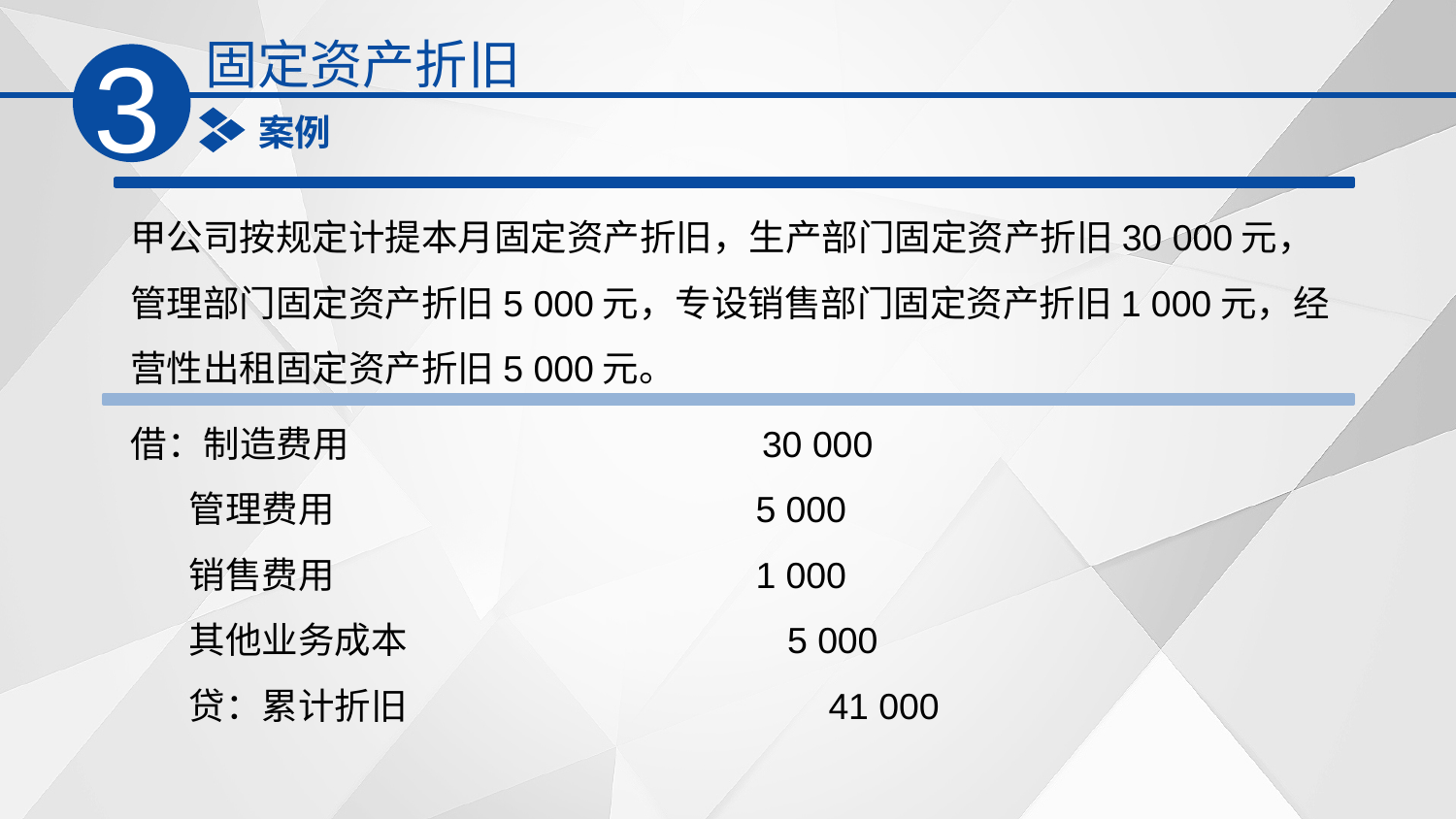

固定资产折旧
3

案例

甲公司按规定计提本月固定资产折旧，生产部门固定资产折旧30 000元，管理部门固定资产折旧5 000元，专设销售部门固定资产折旧1 000元，经营性出租固定资产折旧5 000元。
借：制造费用                                                 30 000
      管理费用                                                  5 000
      销售费用                                                  1 000
      其他业务成本                                             5 000
      贷：累计折旧                                                  41 000